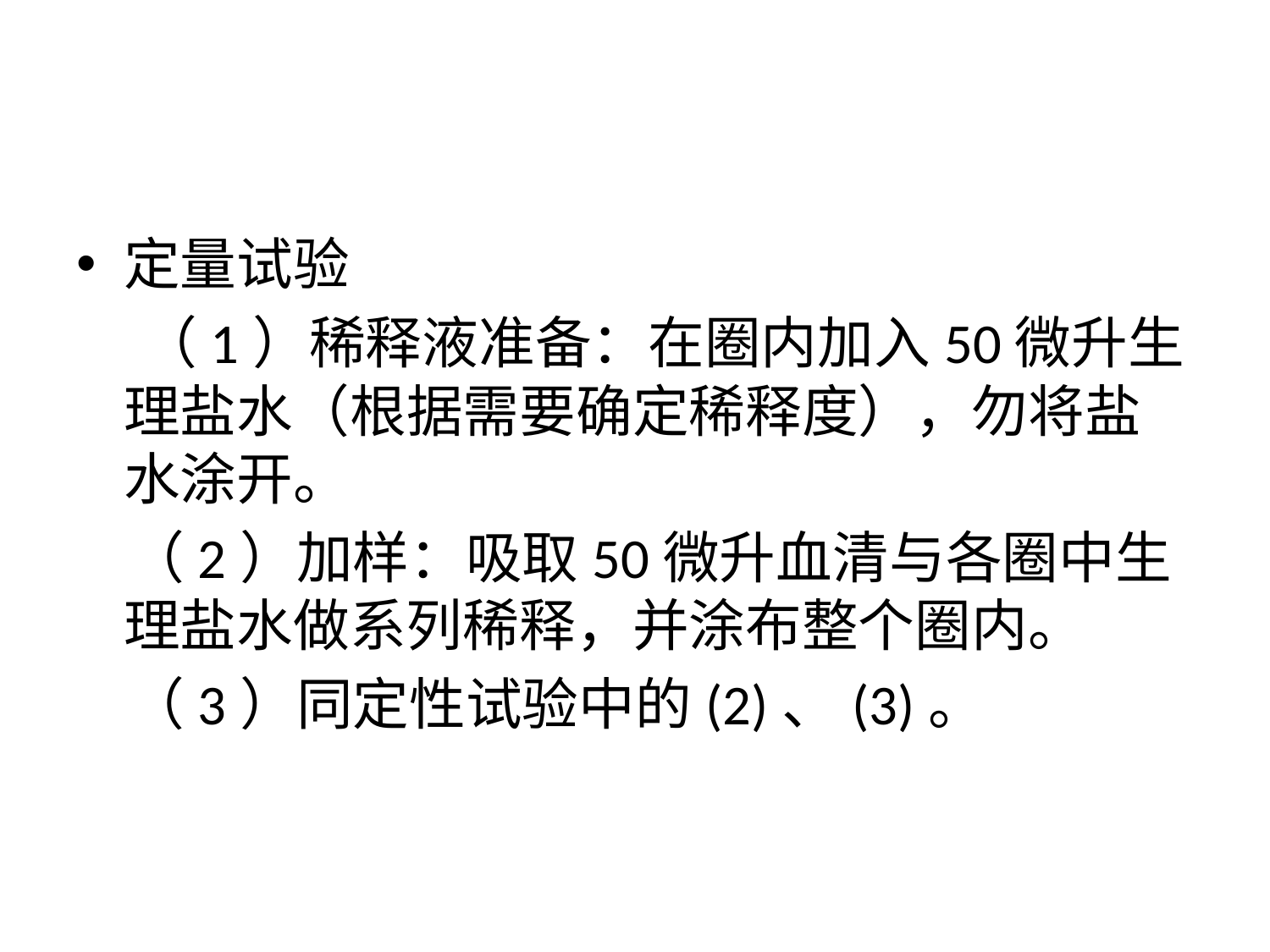

#
定量试验
    （1）稀释液准备：在圈内加入50微升生理盐水（根据需要确定稀释度），勿将盐水涂开。
   （2）加样：吸取50微升血清与各圈中生理盐水做系列稀释，并涂布整个圈内。
   （3）同定性试验中的(2)、(3)。